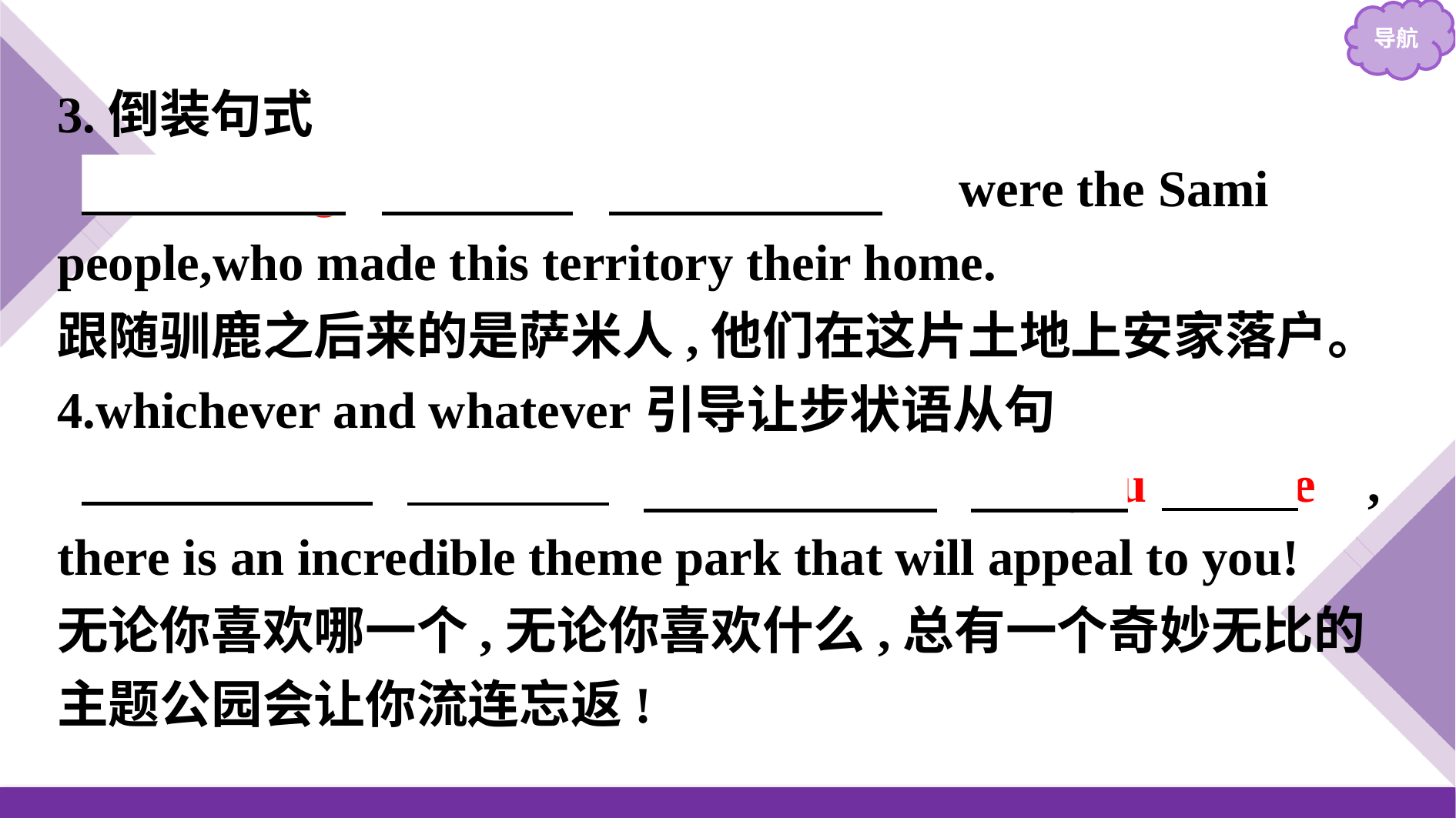

3.倒装句式
　Following　 　the　 　reindeer　 were the Sami people,who made this territory their home.
跟随驯鹿之后来的是萨米人,他们在这片土地上安家落户。
4.whichever and whatever引导让步状语从句
　Whichever　 　and　 　whatever　 　you　 like    ,
there is an incredible theme park that will appeal to you!
无论你喜欢哪一个,无论你喜欢什么,总有一个奇妙无比的主题公园会让你流连忘返!